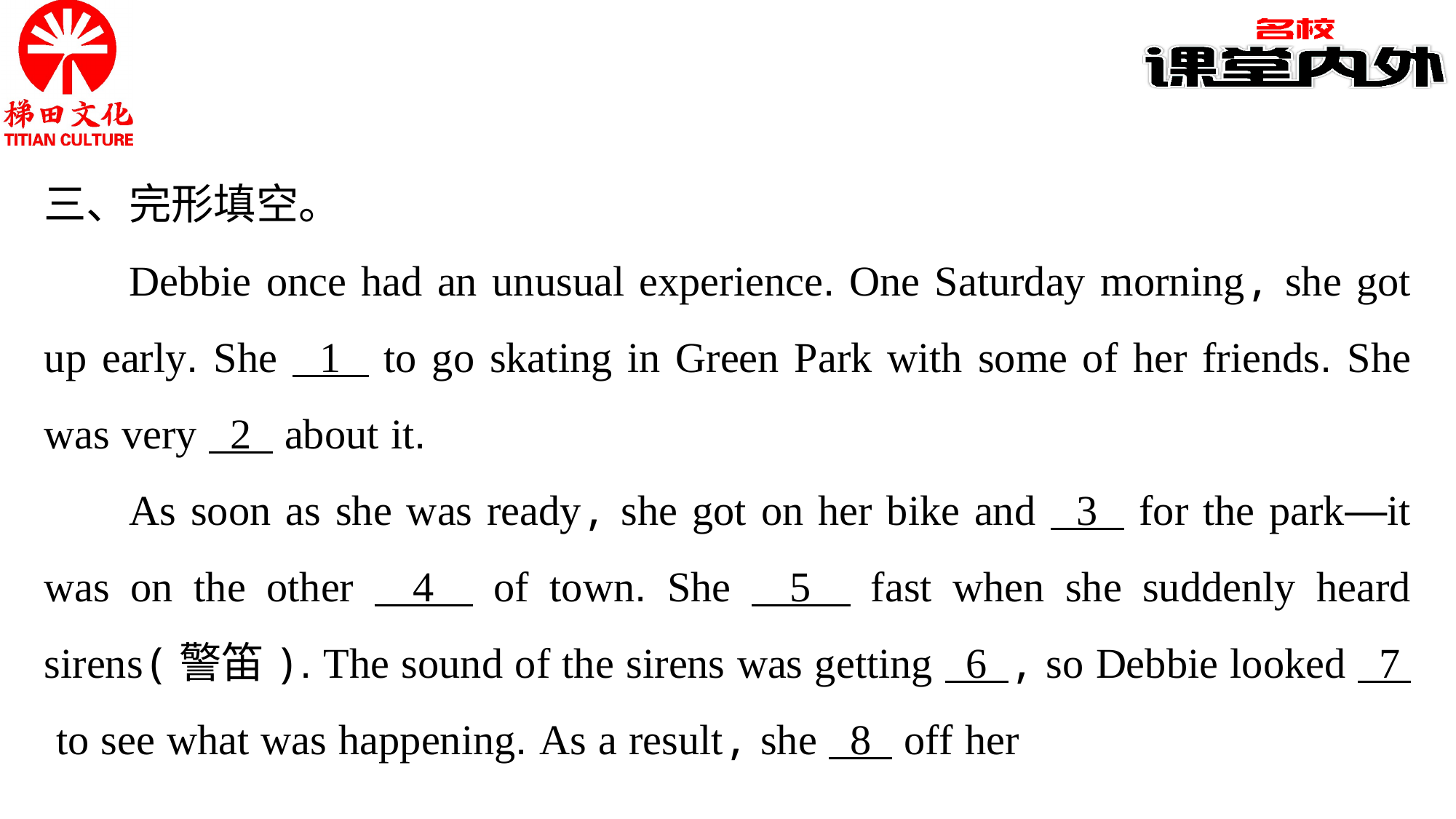

三、完形填空。
Debbie once had an unusual experience. One Saturday morning, she got up early. She   1   to go skating in Green Park with some of her friends. She was very   2   about it.
As soon as she was ready, she got on her bike and   3   for the park—it was on the other   4   of town. She   5   fast when she suddenly heard sirens(警笛). The sound of the sirens was getting   6  , so Debbie looked   7   to see what was happening. As a result, she   8   off her